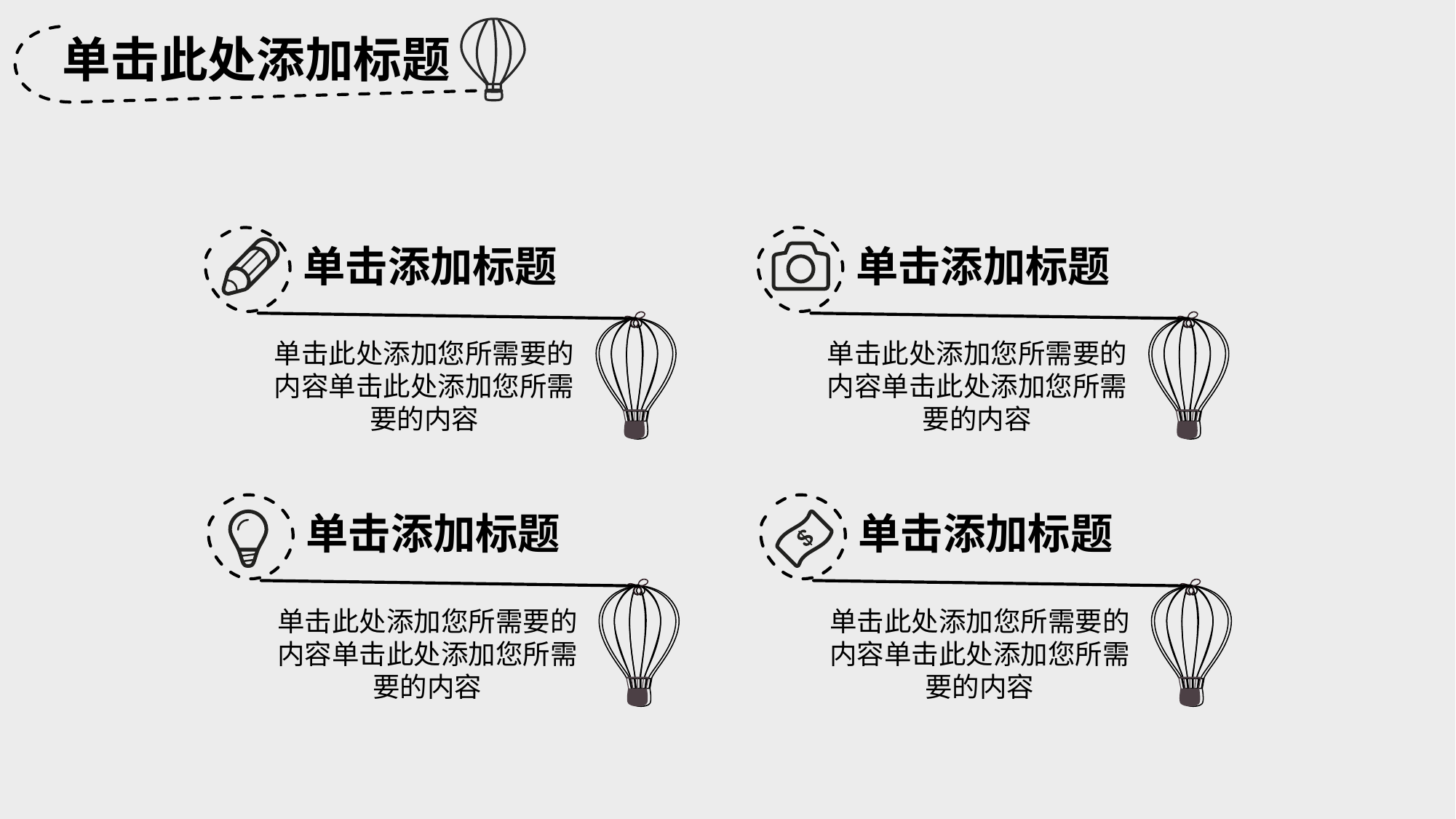

单击此处添加标题

单击添加标题
单击添加标题

单击此处添加您所需要的内容单击此处添加您所需要的内容
单击此处添加您所需要的内容单击此处添加您所需要的内容

单击添加标题
单击添加标题

单击此处添加您所需要的内容单击此处添加您所需要的内容
单击此处添加您所需要的内容单击此处添加您所需要的内容